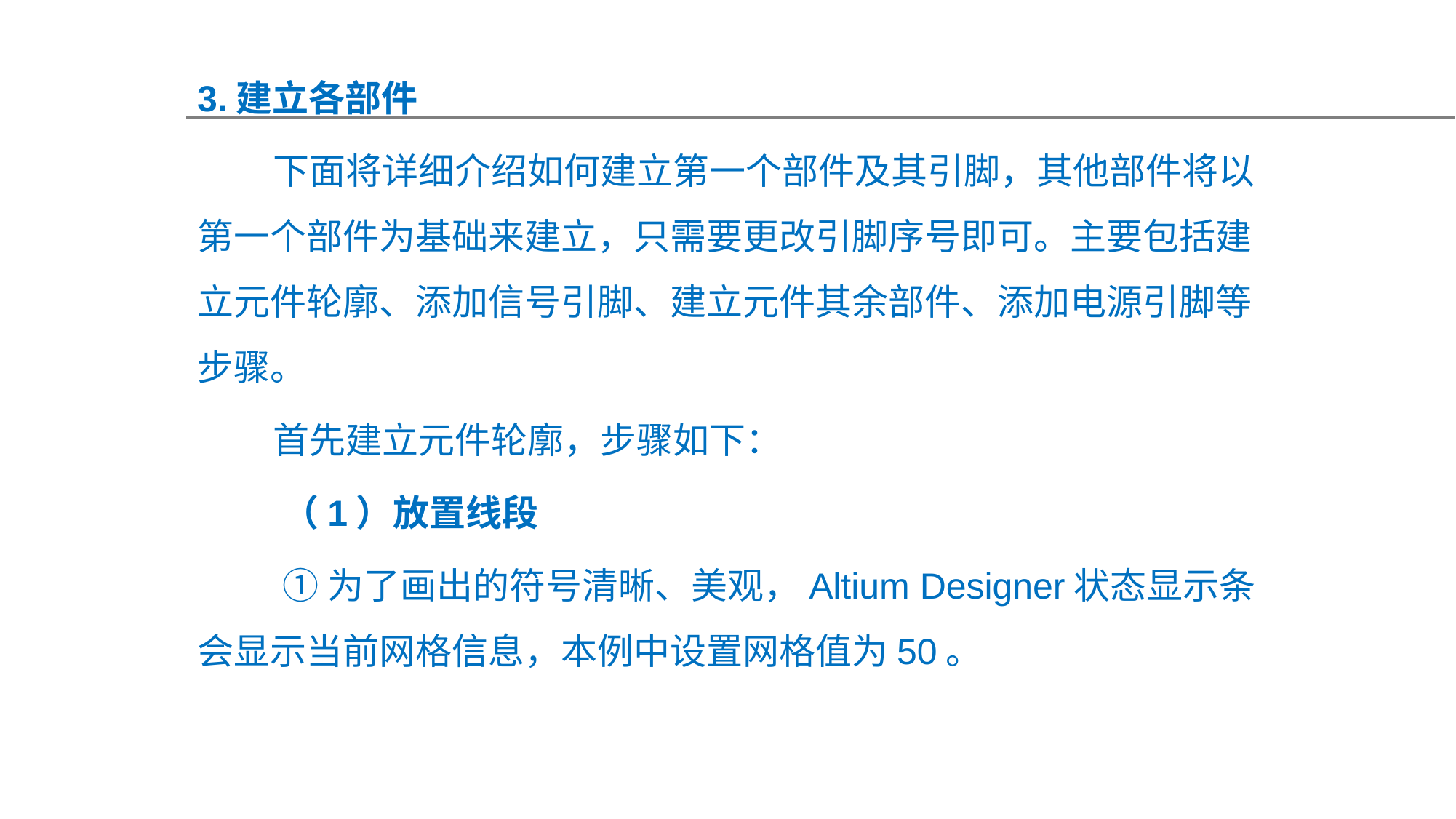

3.建立各部件
下面将详细介绍如何建立第一个部件及其引脚，其他部件将以第一个部件为基础来建立，只需要更改引脚序号即可。主要包括建立元件轮廓、添加信号引脚、建立元件其余部件、添加电源引脚等步骤。
首先建立元件轮廓，步骤如下：
（1）放置线段
①为了画出的符号清晰、美观，Altium Designer状态显示条会显示当前网格信息，本例中设置网格值为50。